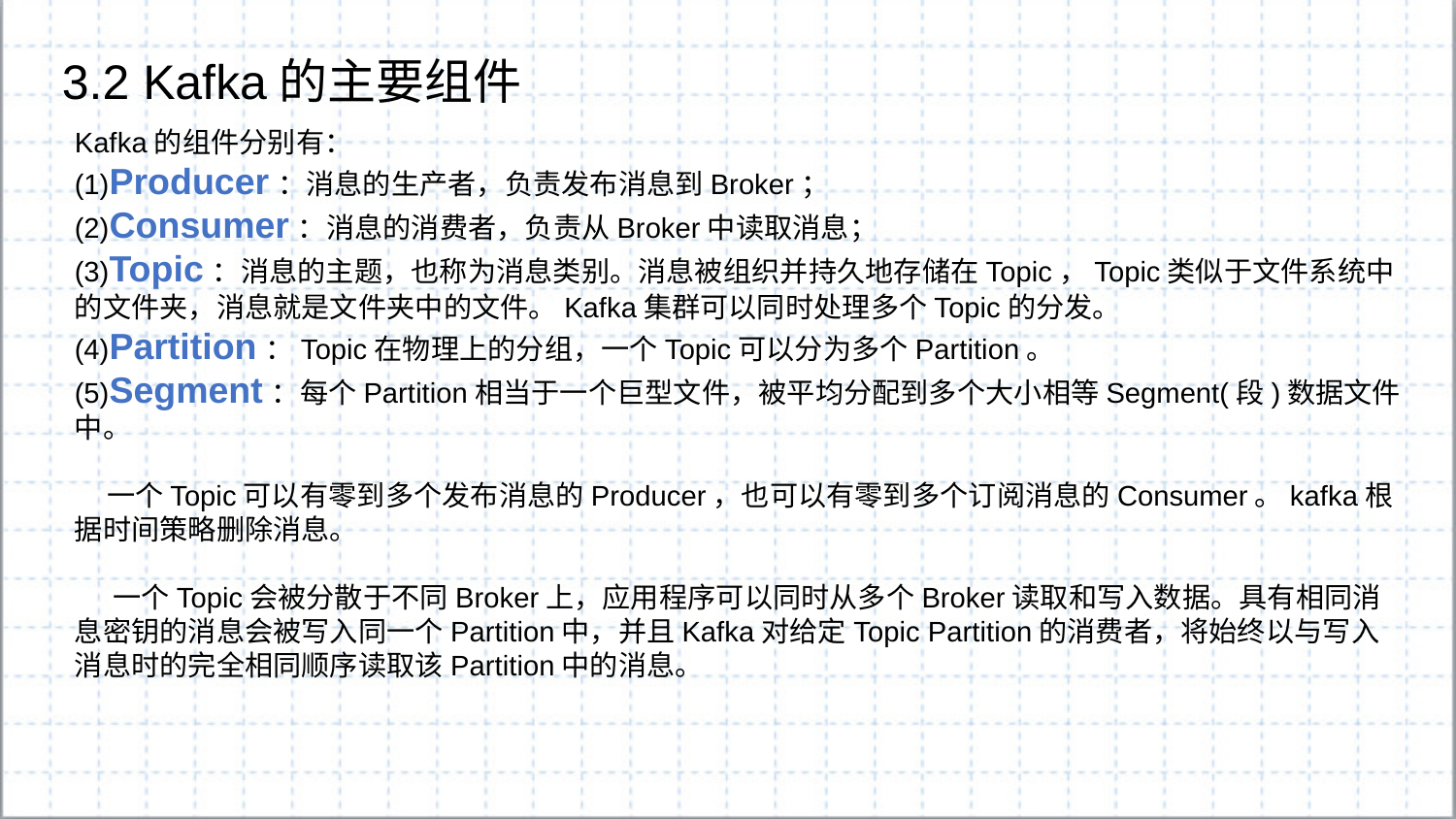

3.2 Kafka的主要组件
Kafka的组件分别有：
(1)Producer：消息的生产者，负责发布消息到Broker；
(2)Consumer：消息的消费者，负责从Broker中读取消息；
(3)Topic：消息的主题，也称为消息类别。消息被组织并持久地存储在Topic，Topic类似于文件系统中的文件夹，消息就是文件夹中的文件。Kafka集群可以同时处理多个Topic的分发。
(4)Partition：Topic在物理上的分组，一个Topic可以分为多个Partition。
(5)Segment：每个Partition相当于一个巨型文件，被平均分配到多个大小相等Segment(段)数据文件中。

    一个Topic可以有零到多个发布消息的Producer，也可以有零到多个订阅消息的Consumer。kafka根据时间策略删除消息。

     一个Topic会被分散于不同Broker上，应用程序可以同时从多个Broker读取和写入数据。具有相同消息密钥的消息会被写入同一个Partition中，并且Kafka对给定Topic Partition的消费者，将始终以与写入消息时的完全相同顺序读取该Partition中的消息。